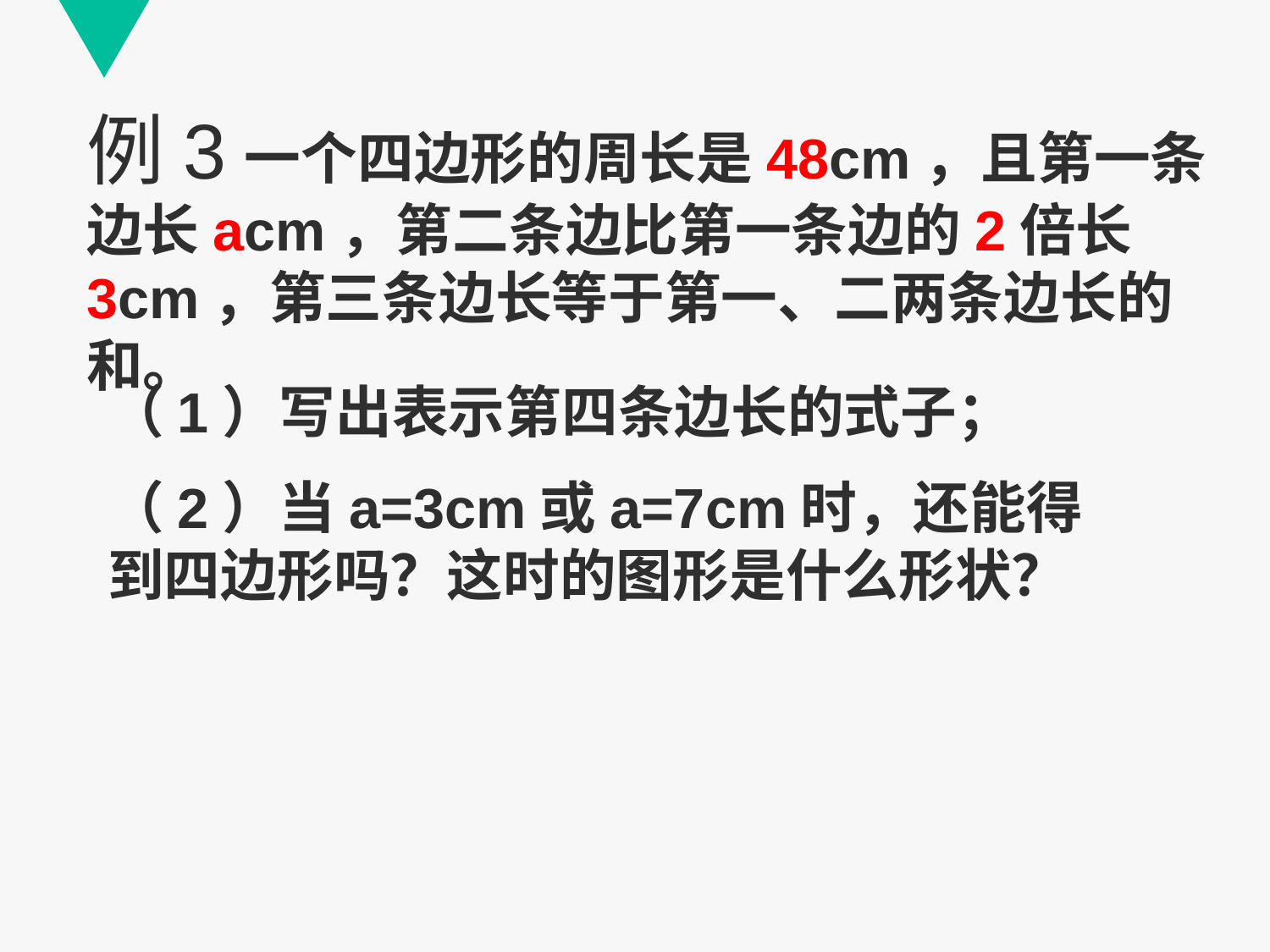

例3一个四边形的周长是48cm，且第一条边长acm，第二条边比第一条边的2倍长3cm，第三条边长等于第一、二两条边长的和。
（1）写出表示第四条边长的式子；
（2）当a=3cm或a=7cm时，还能得到四边形吗？这时的图形是什么形状？